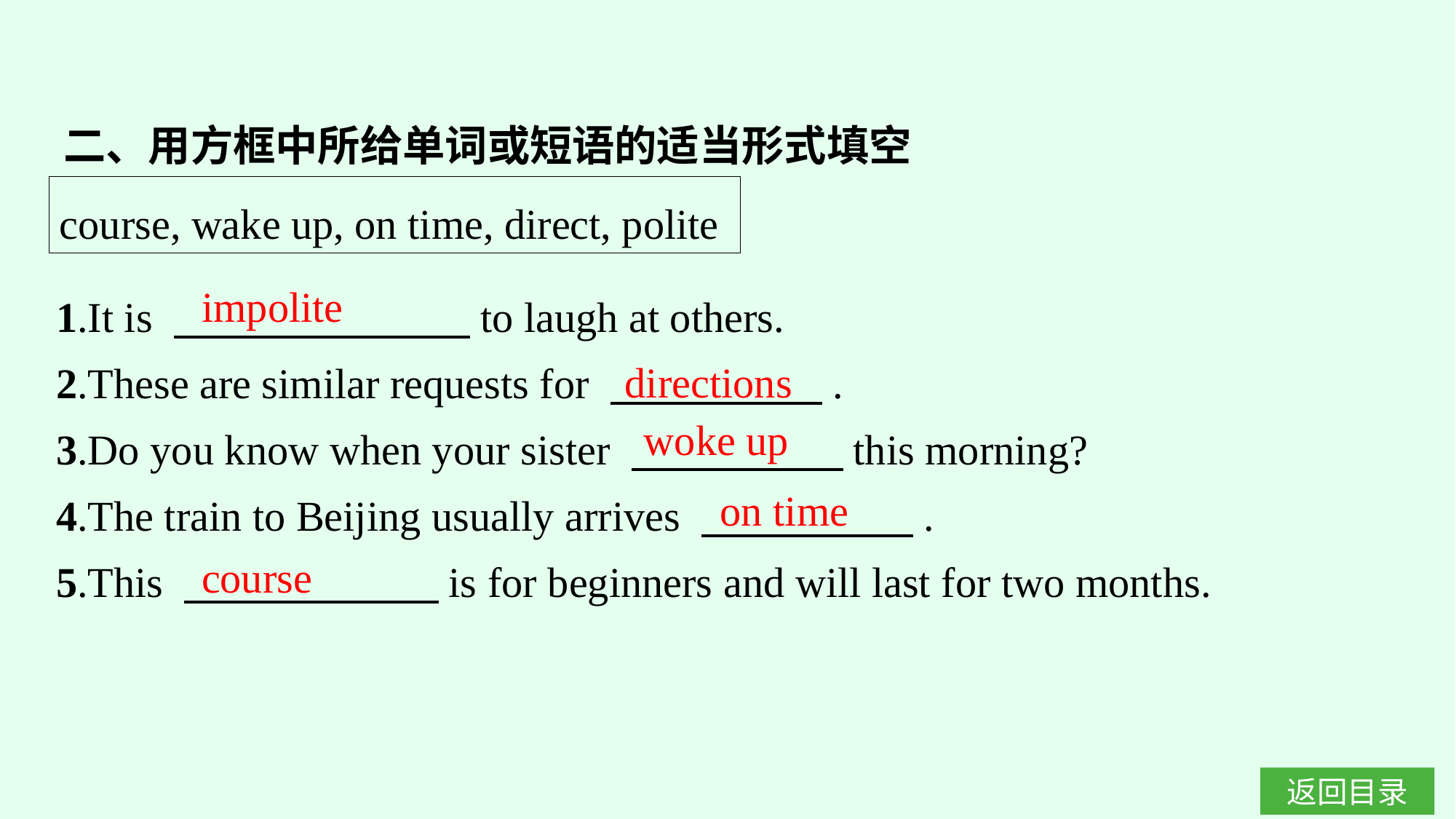

二、用方框中所给单词或短语的适当形式填空
course, wake up, on time, direct, polite
impolite
1.It is 　　　　　　　to laugh at others.
2.These are similar requests for 　　　　　.
3.Do you know when your sister 　　　　　this morning?
4.The train to Beijing usually arrives 　　　　　.
5.This 　　　　　　is for beginners and will last for two months.
directions
woke up
on time
course